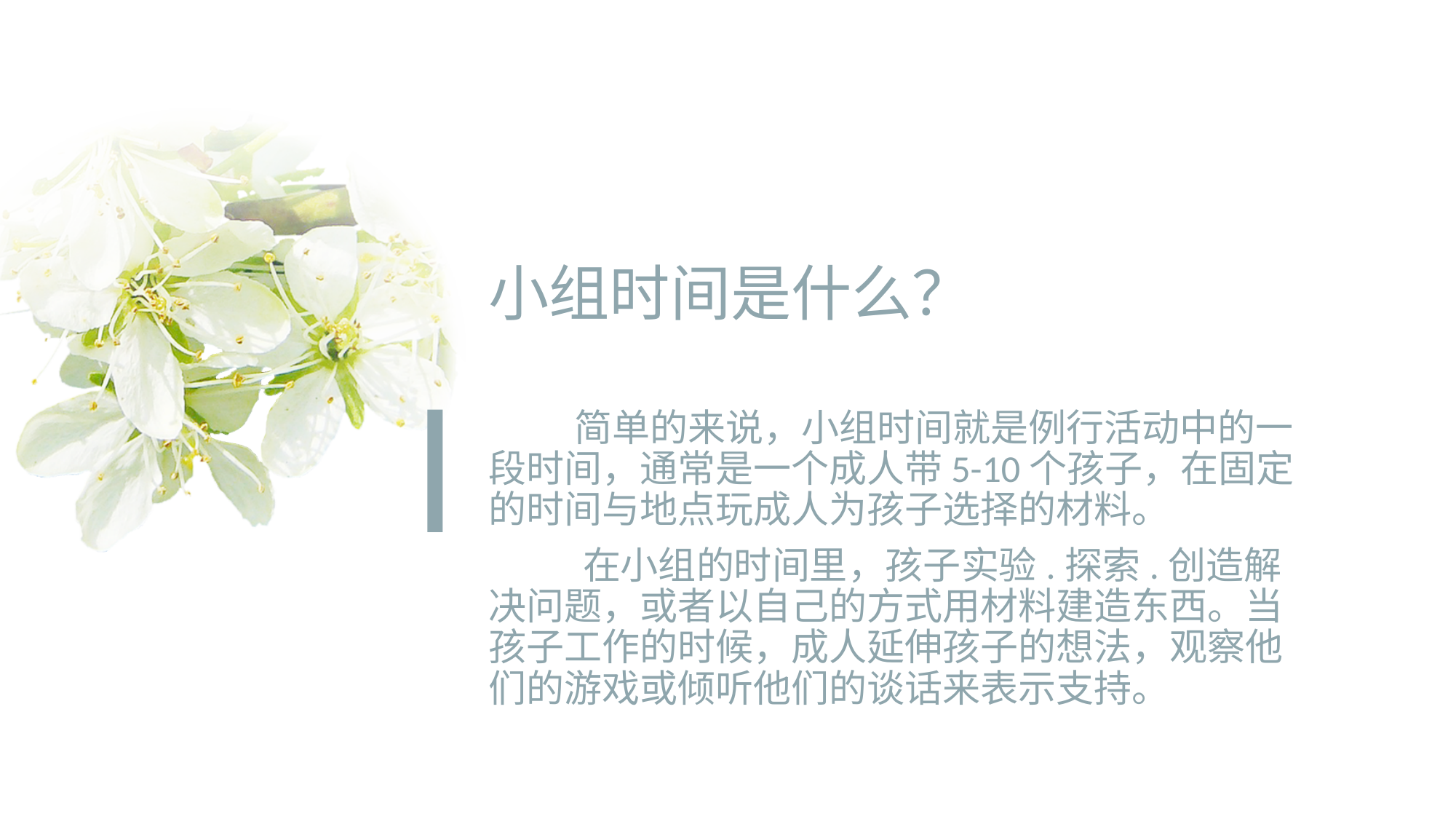

# 小组时间是什么？
         简单的来说，小组时间就是例行活动中的一段时间，通常是一个成人带5-10个孩子，在固定的时间与地点玩成人为孩子选择的材料。
          在小组的时间里，孩子实验.探索.创造解决问题，或者以自己的方式用材料建造东西。当孩子工作的时候，成人延伸孩子的想法，观察他们的游戏或倾听他们的谈话来表示支持。